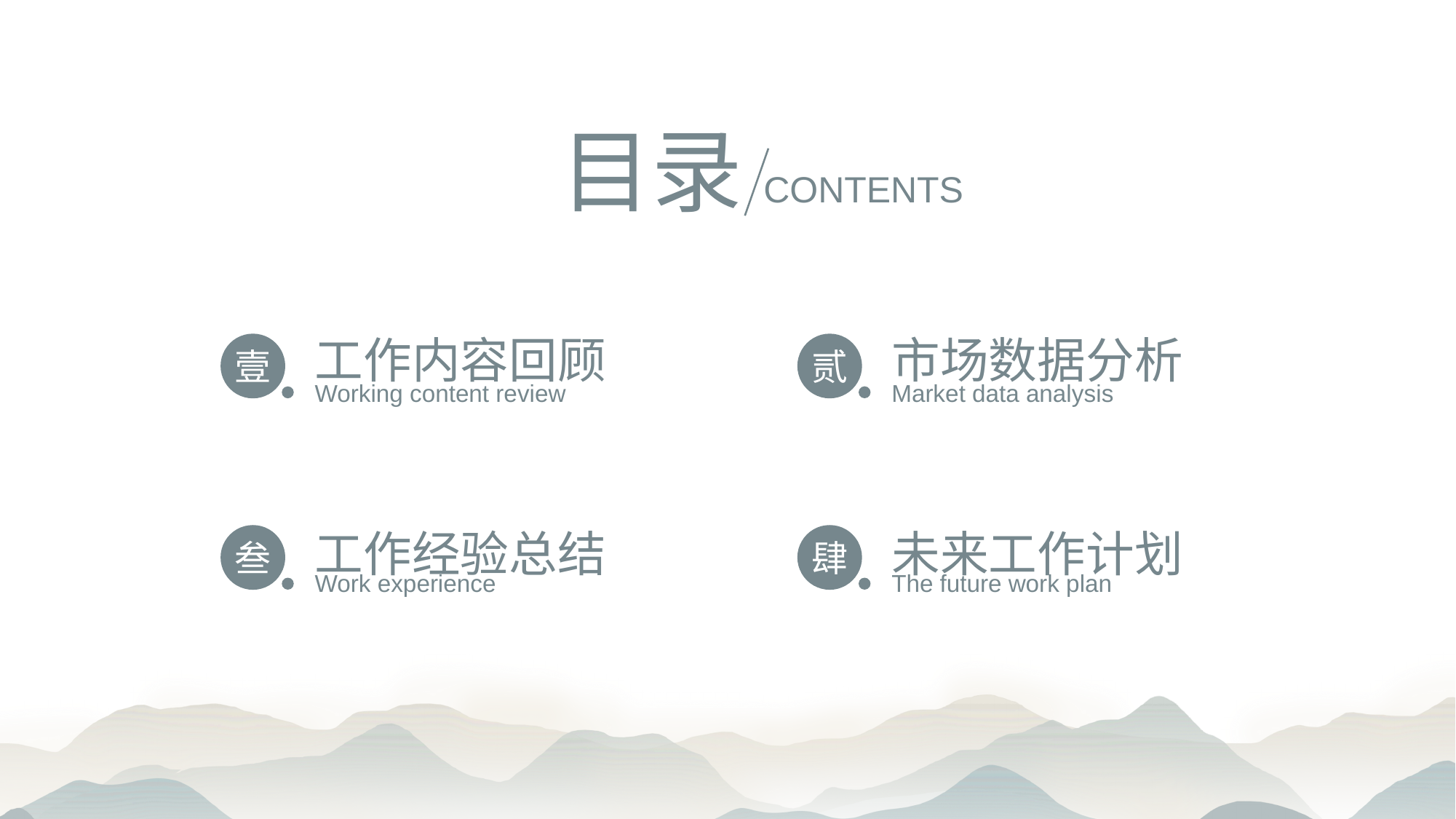

目录
CONTENTS
工作内容回顾
市场数据分析

贰
壹
Working content review
Market data analysis

工作经验总结
未来工作计划

叁
肆
Work experience
The future work plan